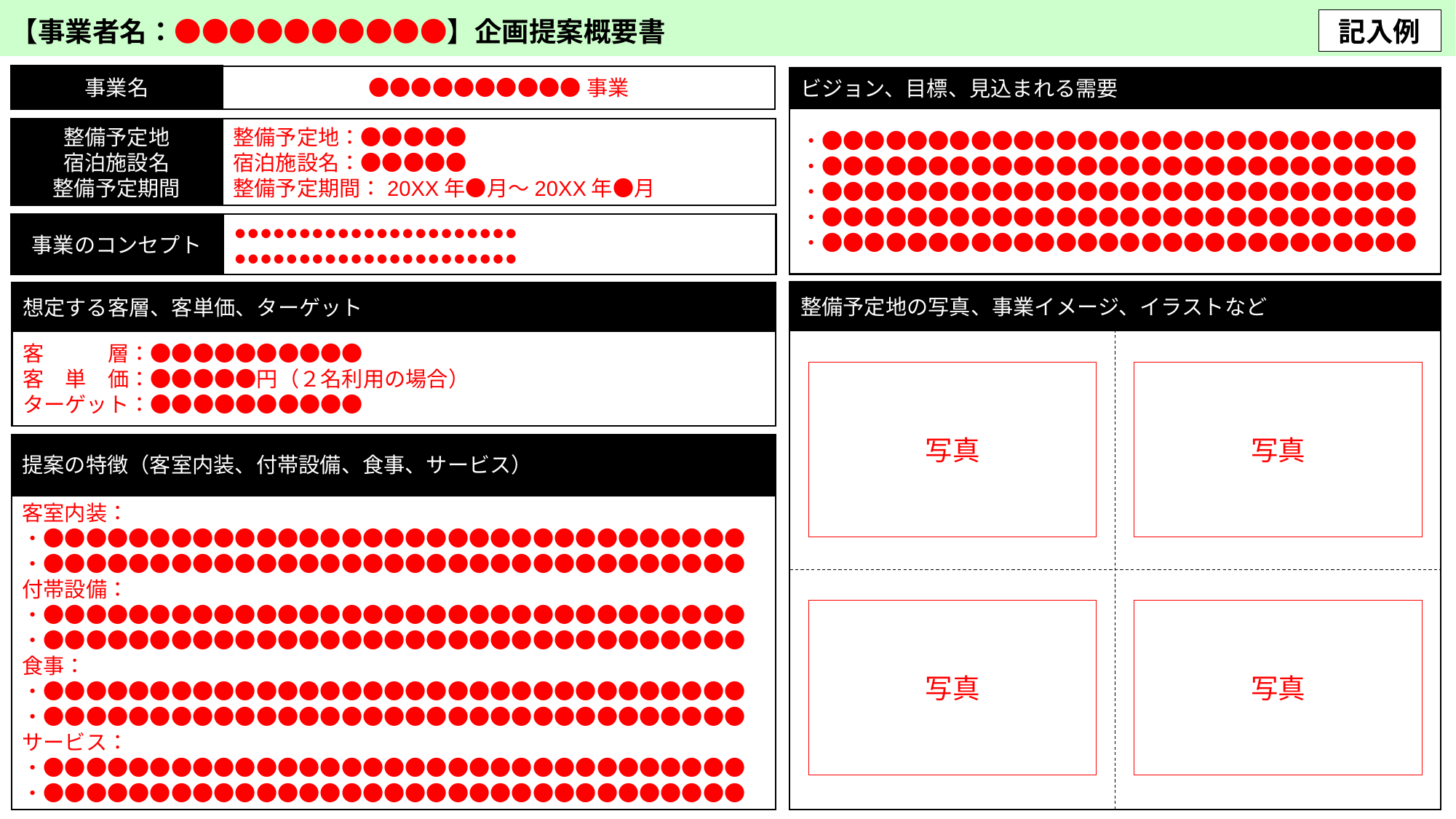

記入例
【事業者名：●●●●●●●●●●】企画提案概要書
事業名
●●●●●●●●●●事業
ビジョン、目標、見込まれる需要
・●●●●●●●●●●●●●●●●●●●●●●●●●●●●
・●●●●●●●●●●●●●●●●●●●●●●●●●●●●
・●●●●●●●●●●●●●●●●●●●●●●●●●●●●
・●●●●●●●●●●●●●●●●●●●●●●●●●●●●
・●●●●●●●●●●●●●●●●●●●●●●●●●●●●
整備予定地
宿泊施設名
整備予定期間
整備予定地：●●●●●
宿泊施設名：●●●●●
整備予定期間：20XX年●月～20XX年●月
●●●●●●●●●●●●●●●●●●●●●●
●●●●●●●●●●●●●●●●●●●●●●
事業のコンセプト
整備予定地の写真、事業イメージ、イラストなど
想定する客層、客単価、ターゲット
客　　　層：●●●●●●●●●●
客　単　価：●●●●●円（２名利用の場合）
ターゲット：●●●●●●●●●●

写真

写真

提案の特徴（客室内装、付帯設備、食事、サービス）
客室内装：
・●●●●●●●●●●●●●●●●●●●●●●●●●●●●●●●●●
・●●●●●●●●●●●●●●●●●●●●●●●●●●●●●●●●●
付帯設備：
・●●●●●●●●●●●●●●●●●●●●●●●●●●●●●●●●●
・●●●●●●●●●●●●●●●●●●●●●●●●●●●●●●●●●
食事：
・●●●●●●●●●●●●●●●●●●●●●●●●●●●●●●●●●
・●●●●●●●●●●●●●●●●●●●●●●●●●●●●●●●●●
サービス：
・●●●●●●●●●●●●●●●●●●●●●●●●●●●●●●●●●
・●●●●●●●●●●●●●●●●●●●●●●●●●●●●●●●●●

写真

写真